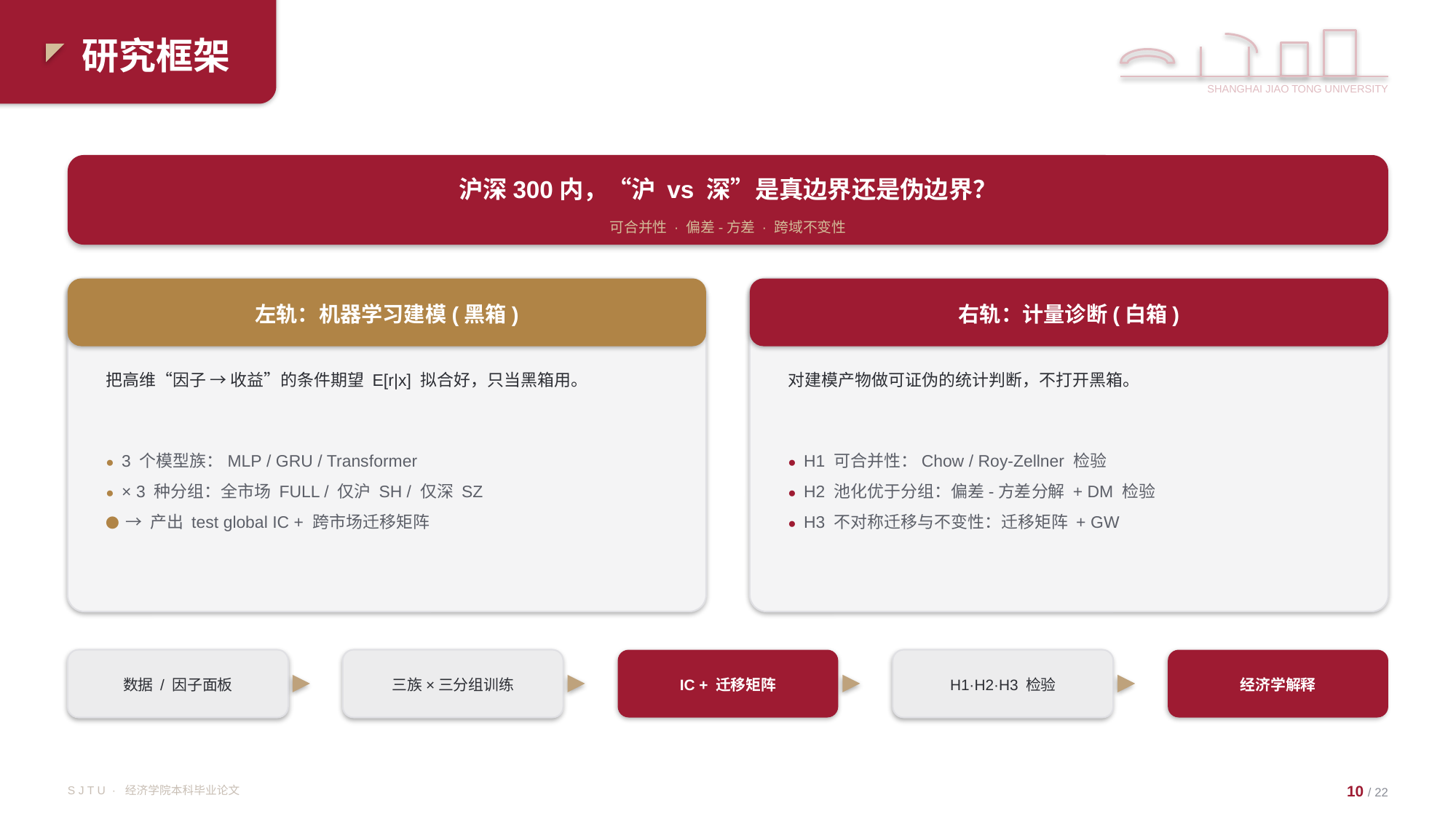

研究框架

SHANGHAI JIAO TONG UNIVERSITY

沪深300内，“沪 vs 深”是真边界还是伪边界？
可合并性 · 偏差-方差 · 跨域不变性

左轨：机器学习建模(黑箱)

右轨：计量诊断(白箱)
把高维“因子 → 收益”的条件期望 E[r|x] 拟合好，只当黑箱用。
对建模产物做可证伪的统计判断，不打开黑箱。
●  3 个模型族：MLP / GRU / Transformer
●  × 3 种分组：全市场 FULL / 仅沪 SH / 仅深 SZ
●  → 产出 test global IC + 跨市场迁移矩阵
●  H1 可合并性：Chow / Roy-Zellner 检验
●  H2 池化优于分组：偏差-方差分解 + DM 检验
●  H3 不对称迁移与不变性：迁移矩阵 + GW

数据 / 因子面板

三族×三分组训练

IC + 迁移矩阵

H1·H2·H3 检验

经济学解释

S J T U  ·  经济学院本科毕业论文
10 / 22